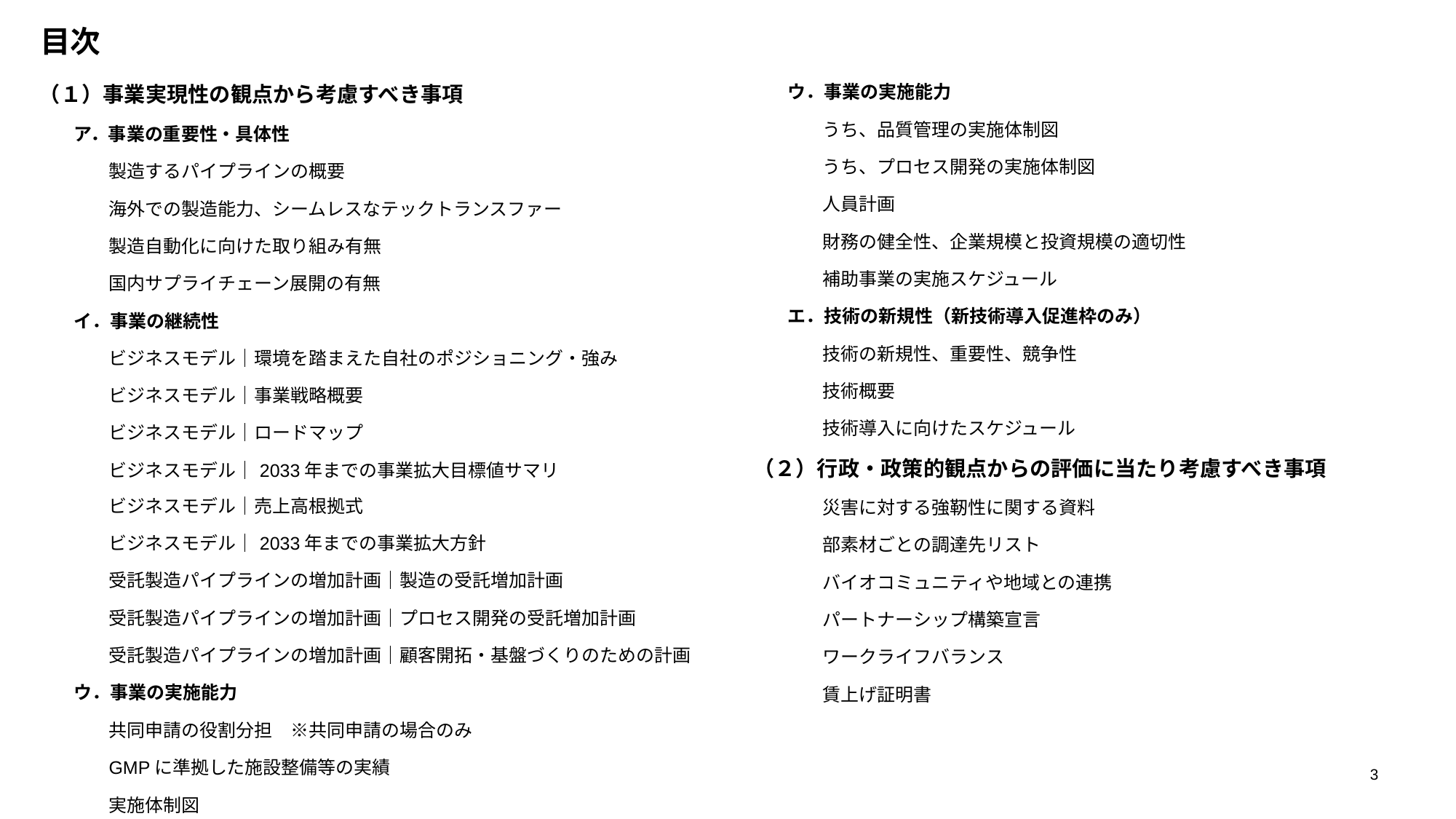

目次
| （１）事業実現性の観点から考慮すべき事項 |  |  |
| --- | --- | --- |
|  | ア．事業の重要性・具体性 |  |
|  |  | 製造するパイプラインの概要 |
|  |  | 海外での製造能力、シームレスなテックトランスファー |
|  |  | 製造自動化に向けた取り組み有無 |
|  |  | 国内サプライチェーン展開の有無 |
|  | イ．事業の継続性 |  |
|  |  | ビジネスモデル｜環境を踏まえた自社のポジショニング・強み |
|  |  | ビジネスモデル｜事業戦略概要 |
|  |  | ビジネスモデル｜ロードマップ |
|  |  | ビジネスモデル｜2033年までの事業拡大目標値サマリ ビジネスモデル｜売上高根拠式 |
|  |  | ビジネスモデル｜2033年までの事業拡大方針 |
|  |  | 受託製造パイプラインの増加計画｜製造の受託増加計画 |
|  |  | 受託製造パイプラインの増加計画｜プロセス開発の受託増加計画 |
|  |  | 受託製造パイプラインの増加計画｜顧客開拓・基盤づくりのための計画 |
|  | ウ．事業の実施能力 |  |
|  |  | 共同申請の役割分担　※共同申請の場合のみ |
|  |  | GMPに準拠した施設整備等の実績 |
|  |  | 実施体制図 |
|  |  | うち、製造の実施体制図 |
|  | ウ．事業の実施能力 |  |
| --- | --- | --- |
|  |  | うち、品質管理の実施体制図 |
|  |  | うち、プロセス開発の実施体制図 |
|  |  | 人員計画 |
|  |  | 財務の健全性、企業規模と投資規模の適切性 |
|  |  | 補助事業の実施スケジュール |
|  | エ．技術の新規性（新技術導入促進枠のみ） |  |
|  |  | 技術の新規性、重要性、競争性 |
|  |  | 技術概要 |
|  |  | 技術導入に向けたスケジュール |
| （２）行政・政策的観点からの評価に当たり考慮すべき事項 |  |  |
|  |  | 災害に対する強靭性に関する資料 |
|  |  | 部素材ごとの調達先リスト |
|  |  | バイオコミュニティや地域との連携 |
|  |  | パートナーシップ構築宣言 |
|  |  | ワークライフバランス |
|  |  | 賃上げ証明書 |